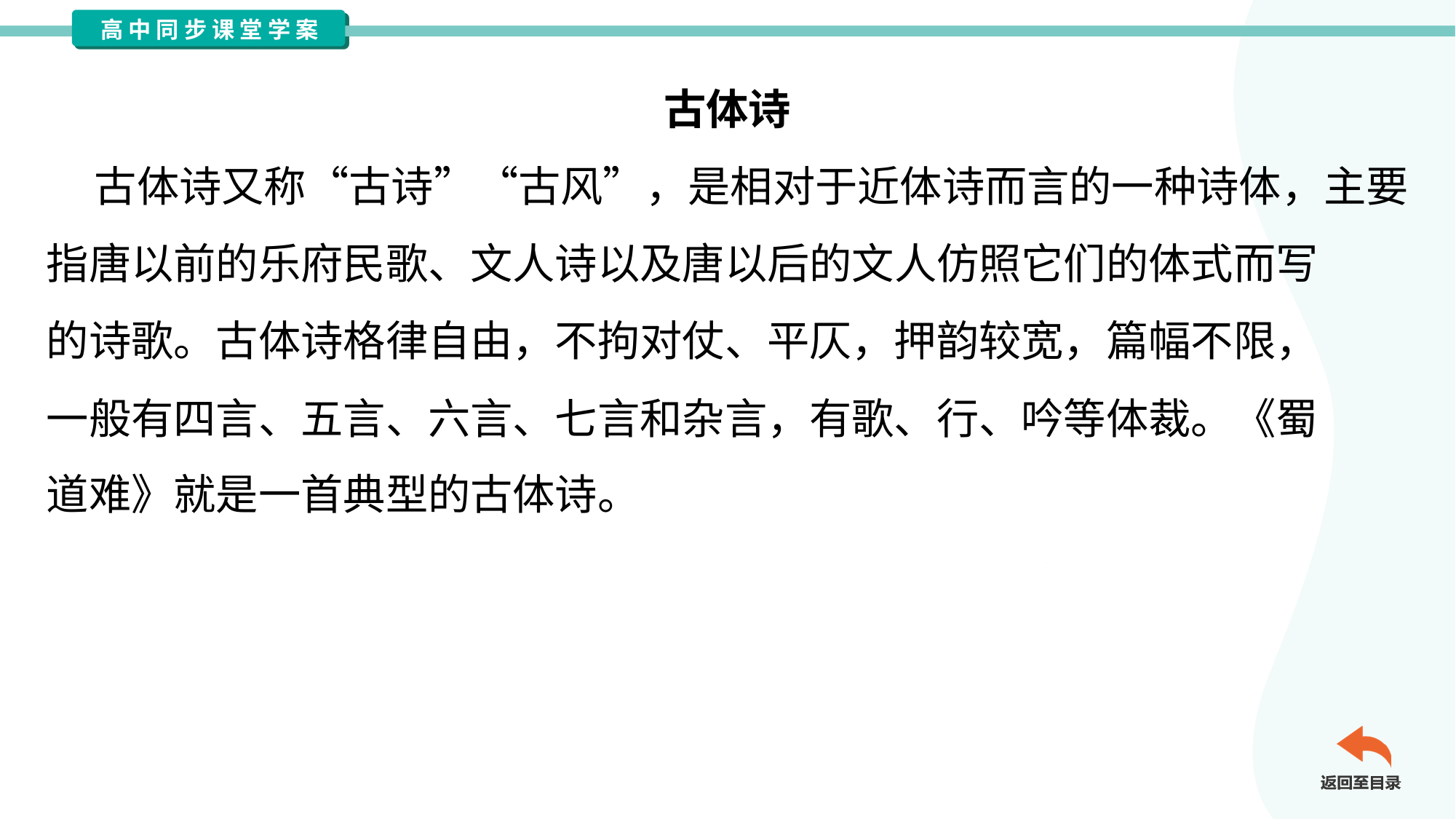

古体诗
    古体诗又称“古诗”“古风”，是相对于近体诗而言的一种诗体，主要
指唐以前的乐府民歌、文人诗以及唐以后的文人仿照它们的体式而写
的诗歌。古体诗格律自由，不拘对仗、平仄，押韵较宽，篇幅不限，
一般有四言、五言、六言、七言和杂言，有歌、行、吟等体裁。《蜀
道难》就是一首典型的古体诗。